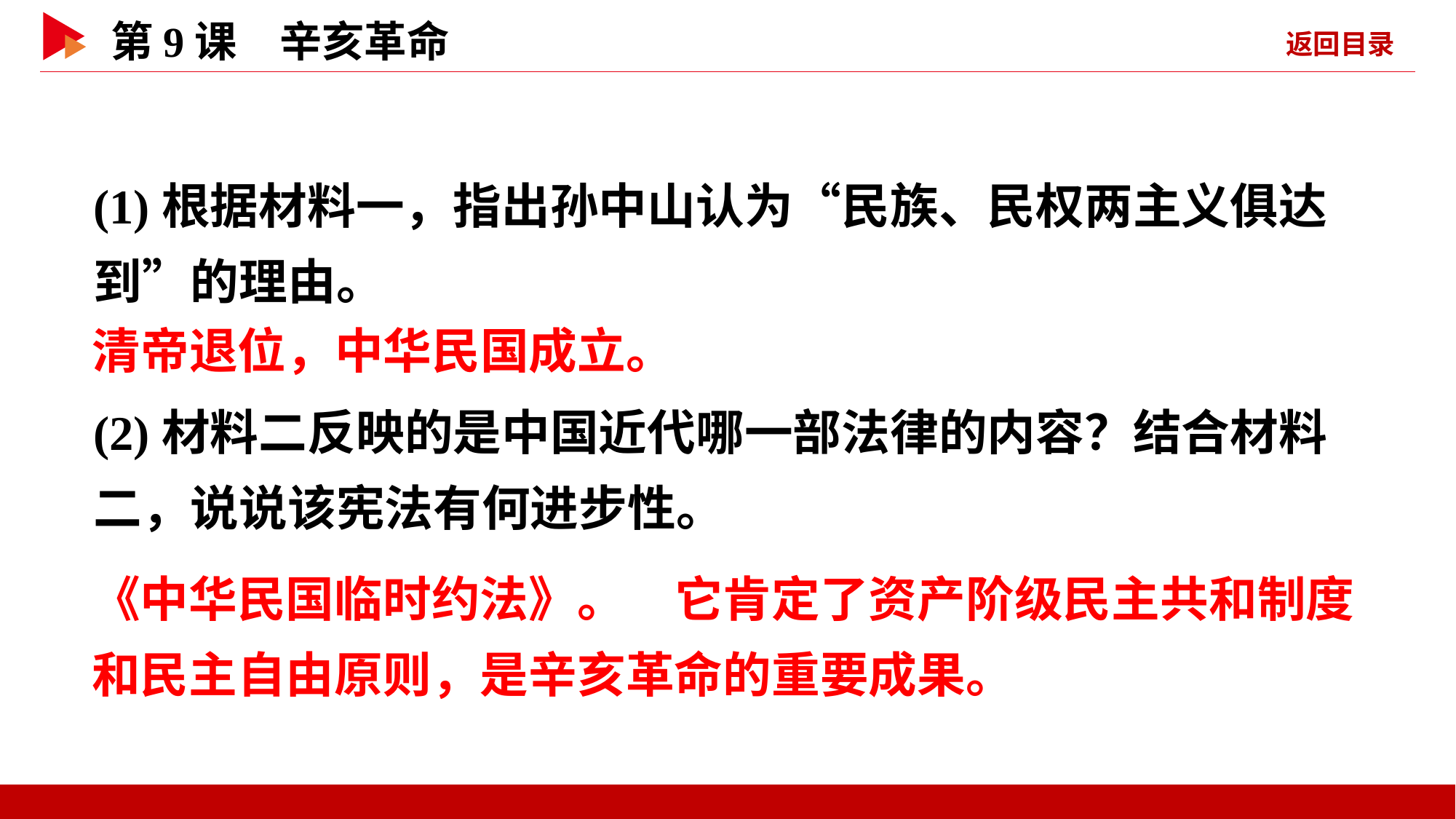

(1)根据材料一，指出孙中山认为“民族、民权两主义俱达到”的理由。

(2)材料二反映的是中国近代哪一部法律的内容？结合材料二，说说该宪法有何进步性。
清帝退位，中华民国成立。
《中华民国临时约法》。　它肯定了资产阶级民主共和制度和民主自由原则，是辛亥革命的重要成果。